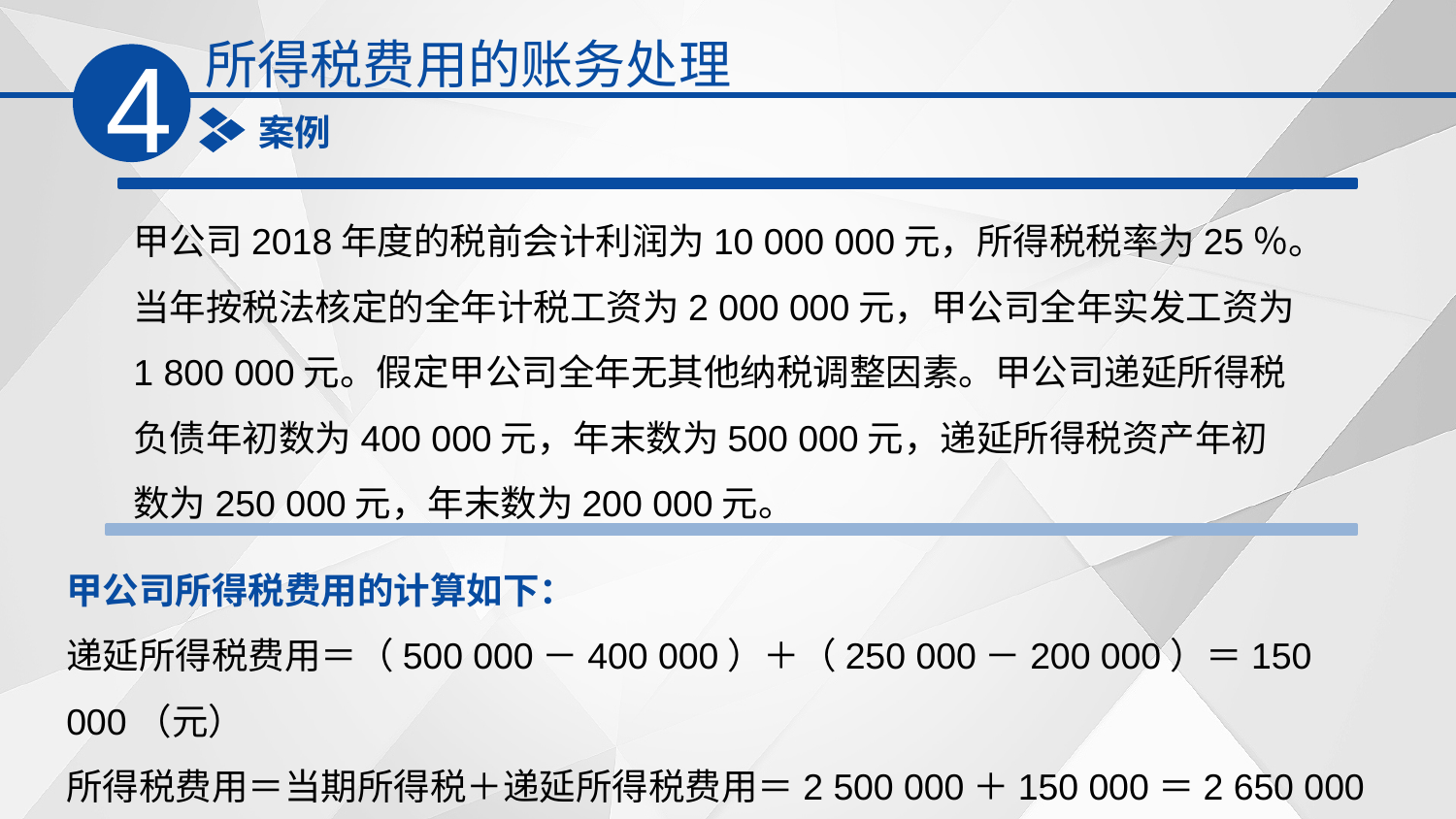

所得税费用的账务处理
4

案例

甲公司2018年度的税前会计利润为10 000 000元，所得税税率为25％。当年按税法核定的全年计税工资为2 000 000元，甲公司全年实发工资为1 800 000元。假定甲公司全年无其他纳税调整因素。甲公司递延所得税负债年初数为400 000元，年末数为500 000元，递延所得税资产年初数为250 000元，年末数为200 000元。

甲公司所得税费用的计算如下：
递延所得税费用＝（500 000－400 000）＋（250 000－200 000）＝150 000（元）
所得税费用＝当期所得税＋递延所得税费用＝2 500 000＋150 000＝2 650 000（元）